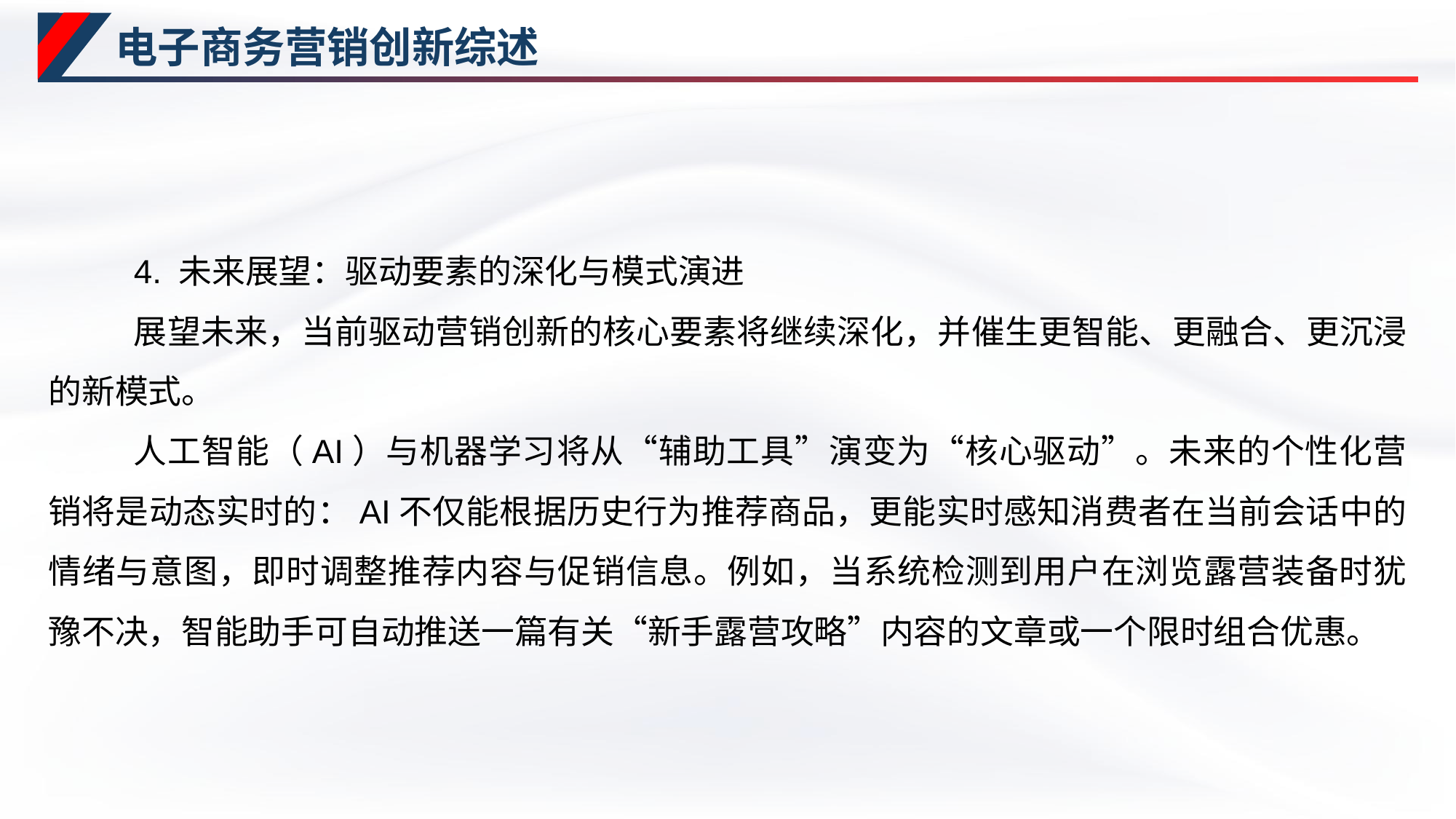

# 电子商务营销创新综述
4. 未来展望：驱动要素的深化与模式演进
展望未来，当前驱动营销创新的核心要素将继续深化，并催生更智能、更融合、更沉浸的新模式。
人工智能（AI）与机器学习将从“辅助工具”演变为“核心驱动”。未来的个性化营销将是动态实时的：AI不仅能根据历史行为推荐商品，更能实时感知消费者在当前会话中的情绪与意图，即时调整推荐内容与促销信息。例如，当系统检测到用户在浏览露营装备时犹豫不决，智能助手可自动推送一篇有关“新手露营攻略”内容的文章或一个限时组合优惠。